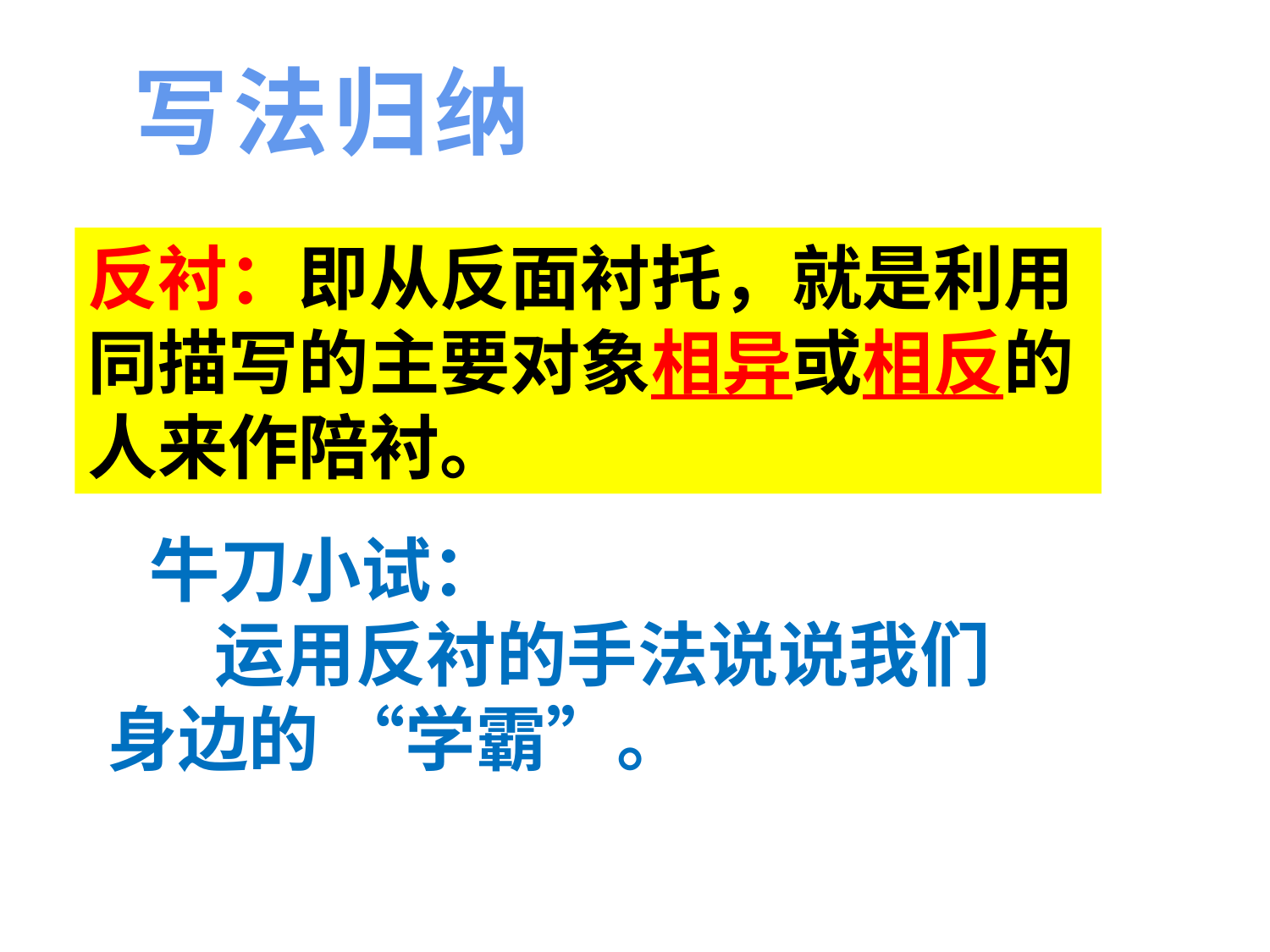

写法归纳
反衬：即从反面衬托，就是利用同描写的主要对象相异或相反的人来作陪衬。
牛刀小试：
   运用反衬的手法说说我们身边的 “学霸”。